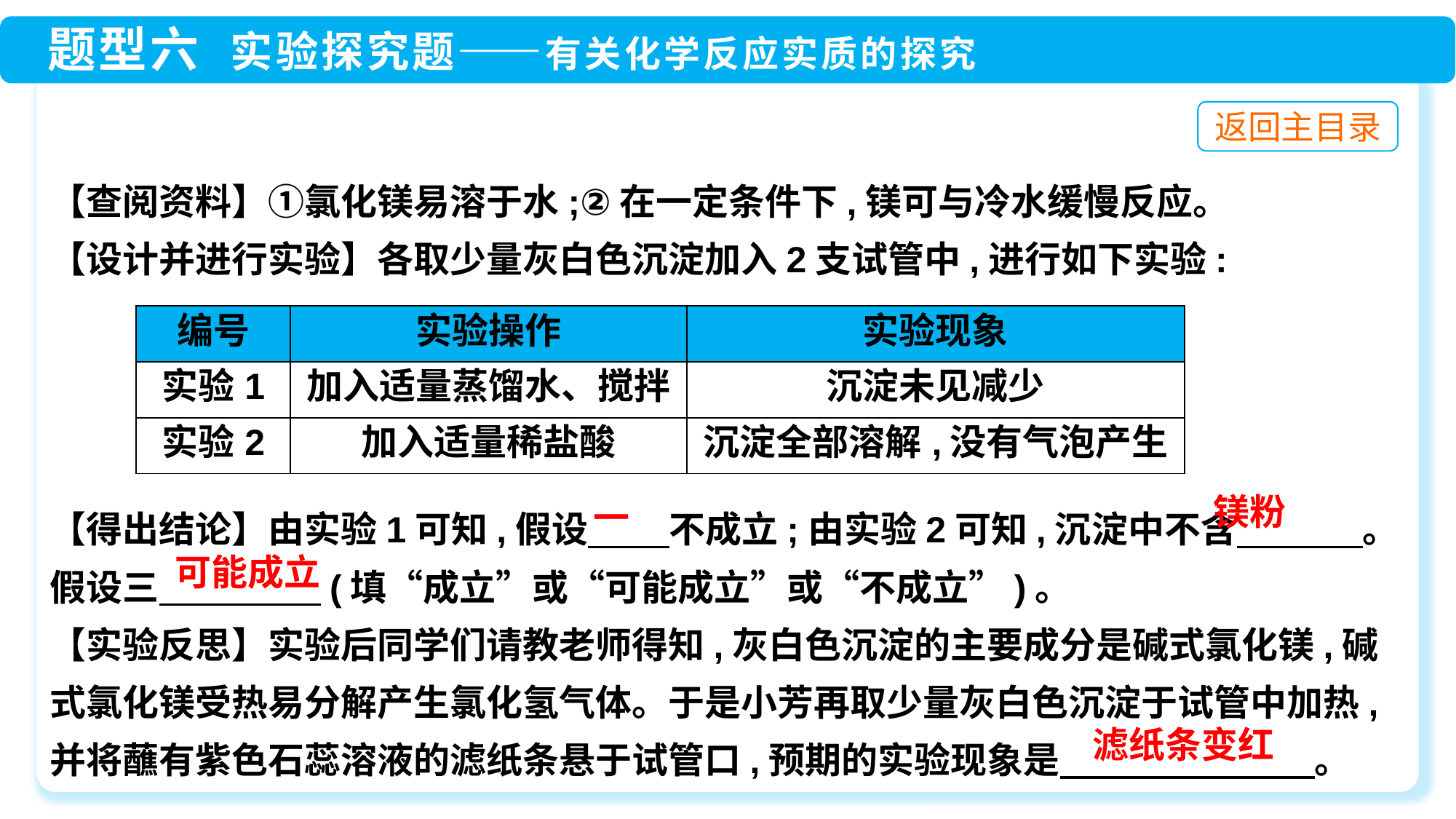

【查阅资料】①氯化镁易溶于水;②在一定条件下,镁可与冷水缓慢反应。
【设计并进行实验】各取少量灰白色沉淀加入2支试管中,进行如下实验:
| 编号 | 实验操作 | 实验现象 |
| --- | --- | --- |
| 实验1 | 加入适量蒸馏水、搅拌 | 沉淀未见减少 |
| 实验2 | 加入适量稀盐酸 | 沉淀全部溶解,没有气泡产生 |
镁粉
【得出结论】由实验1可知,假设　　 不成立;由实验2可知,沉淀中不含　　　  。假设三　　　　  (填“成立”或“可能成立”或“不成立”)。
【实验反思】实验后同学们请教老师得知,灰白色沉淀的主要成分是碱式氯化镁,碱式氯化镁受热易分解产生氯化氢气体。于是小芳再取少量灰白色沉淀于试管中加热,并将蘸有紫色石蕊溶液的滤纸条悬于试管口,预期的实验现象是　　　　　　　。
一
可能成立
滤纸条变红